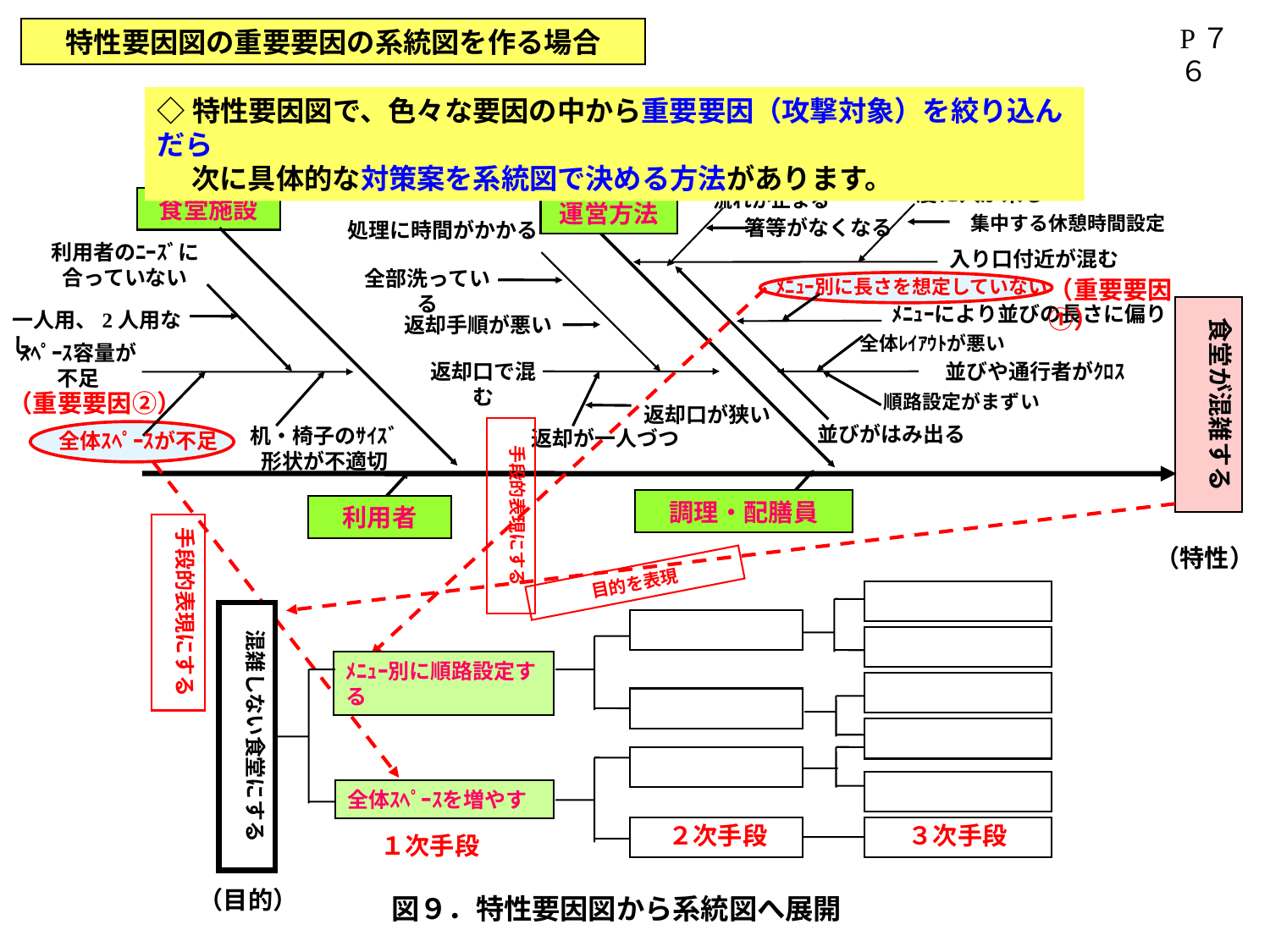

P７６
特性要因図の重要要因の系統図を作る場合
◇特性要因図で、色々な要因の中から重要要因（攻撃対象）を絞り込んだら
　 次に具体的な対策案を系統図で決める方法があります。
一度に人が来る
流れが止まる
食堂施設
運営方法

集中する休憩時間設定

箸等がなくなる
処理に時間がかかる

利用者のﾆｰｽﾞに合っていない
入り口付近が混む

全部洗っている

ﾒﾆｭｰ別に長さを想定していない

ﾒﾆｭｰにより並びの長さに偏り
食堂が混雑する
一人用、2人用なし
返却手順が悪い

全体ﾚｲｱｳﾄが悪い
ｽﾍﾟｰｽ容量が不足

返却口で混む
並びや通行者がｸﾛｽ

順路設定がまずい
返却口が狭い

並びがはみ出る
机・椅子のｻｲｽﾞ形状が不適切
返却が一人づつ
全体ｽﾍﾟｰｽが不足

調理・配膳員
利用者
（重要要因①）

手段的表現にする
（重要要因②）

手段的表現にする

目的を表現
（特性）

混雑しない食堂にする

ﾒﾆｭｰ別に順路設定する

全体ｽﾍﾟｰｽを増やす

２次手段
３次手段

１次手段

（目的）
図９．特性要因図から系統図へ展開